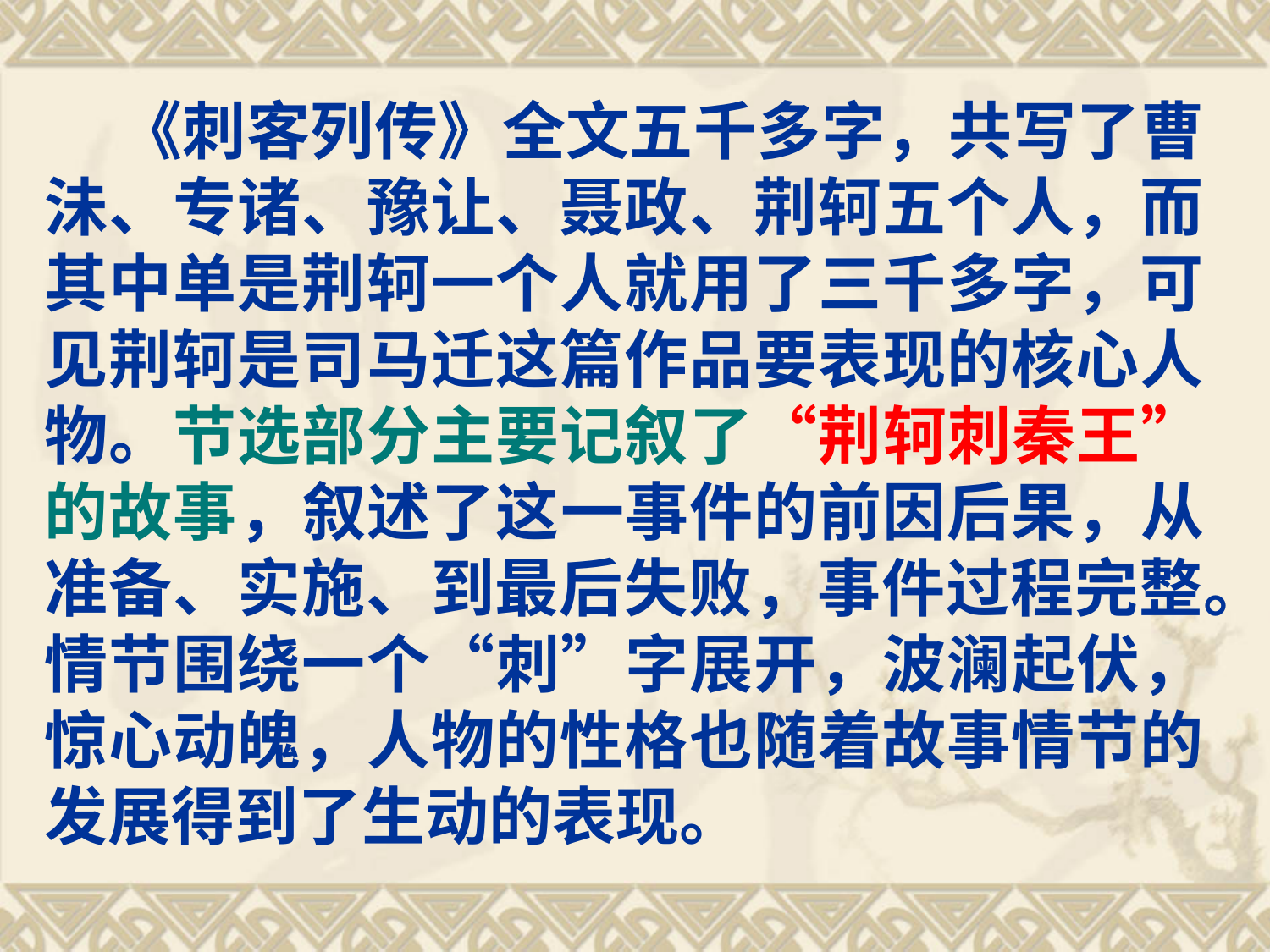

《刺客列传》全文五千多字，共写了曹沬、专诸、豫让、聂政、荆轲五个人，而其中单是荆轲一个人就用了三千多字，可见荆轲是司马迁这篇作品要表现的核心人物。节选部分主要记叙了“荆轲刺秦王”的故事，叙述了这一事件的前因后果，从准备、实施、到最后失败，事件过程完整。情节围绕一个“刺”字展开，波澜起伏，惊心动魄，人物的性格也随着故事情节的发展得到了生动的表现。